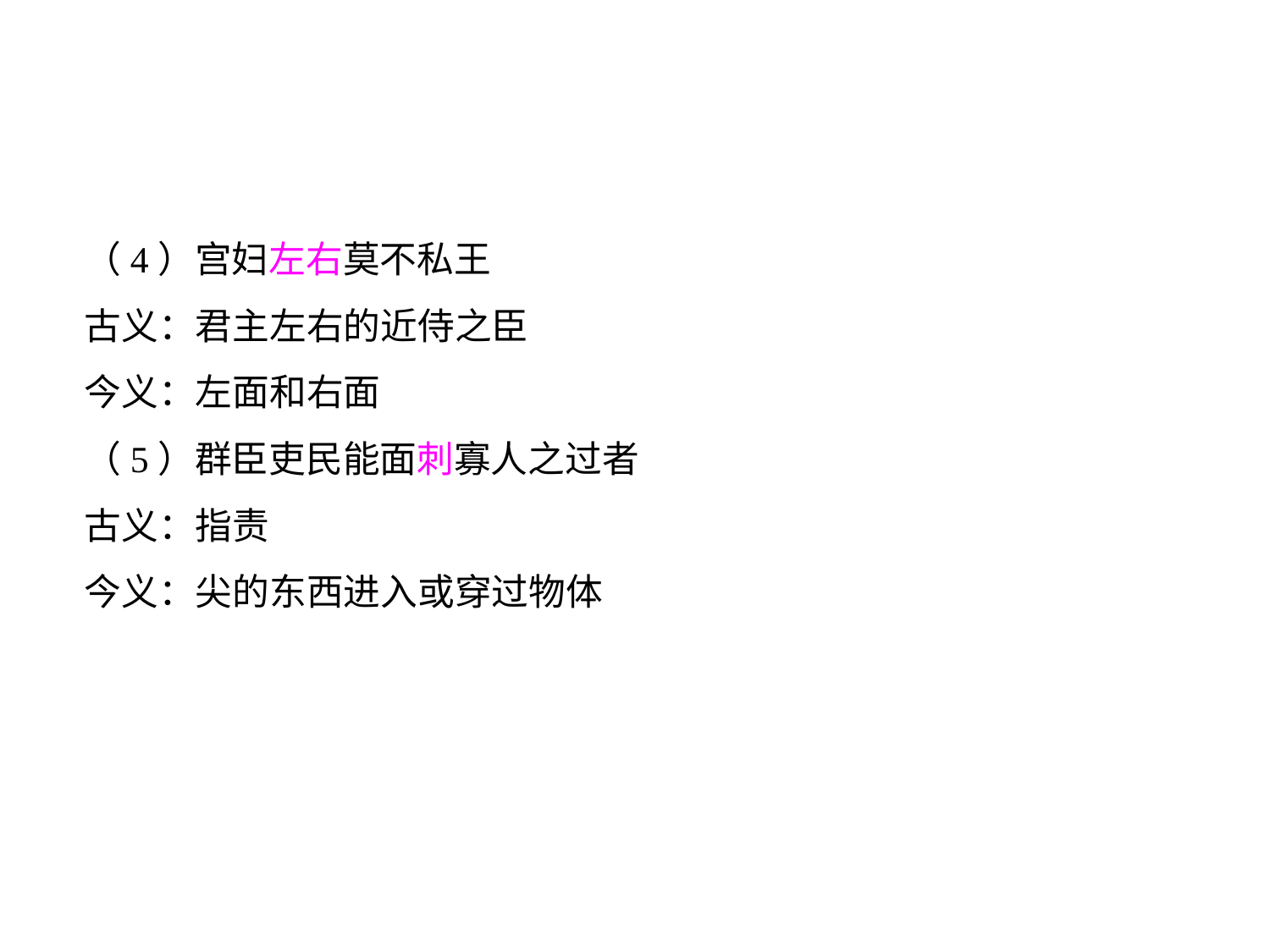

（4）宫妇左右莫不私王
古义：君主左右的近侍之臣
今义：左面和右面
（5）群臣吏民能面刺寡人之过者
古义：指责
今义：尖的东西进入或穿过物体